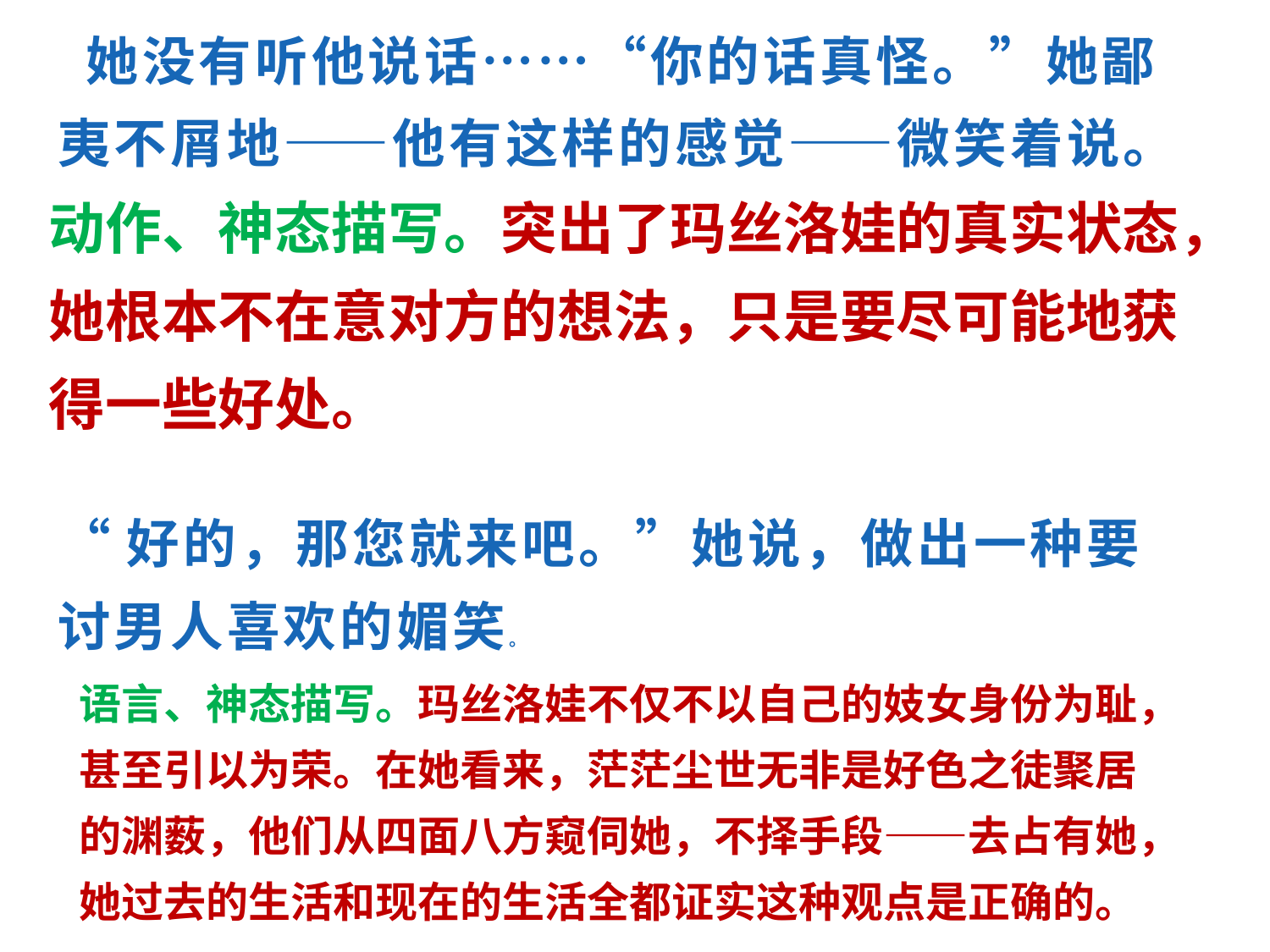

她没有听他说话……“你的话真怪。”她鄙夷不屑地——他有这样的感觉——微笑着说。

“好的，那您就来吧。”她说，做出一种要讨男人喜欢的媚笑。
动作、神态描写。突出了玛丝洛娃的真实状态，她根本不在意对方的想法，只是要尽可能地获得一些好处。
语言、神态描写。玛丝洛娃不仅不以自己的妓女身份为耻，甚至引以为荣。在她看来，茫茫尘世无非是好色之徒聚居的渊薮，他们从四面八方窥伺她，不择手段——去占有她，她过去的生活和现在的生活全都证实这种观点是正确的。